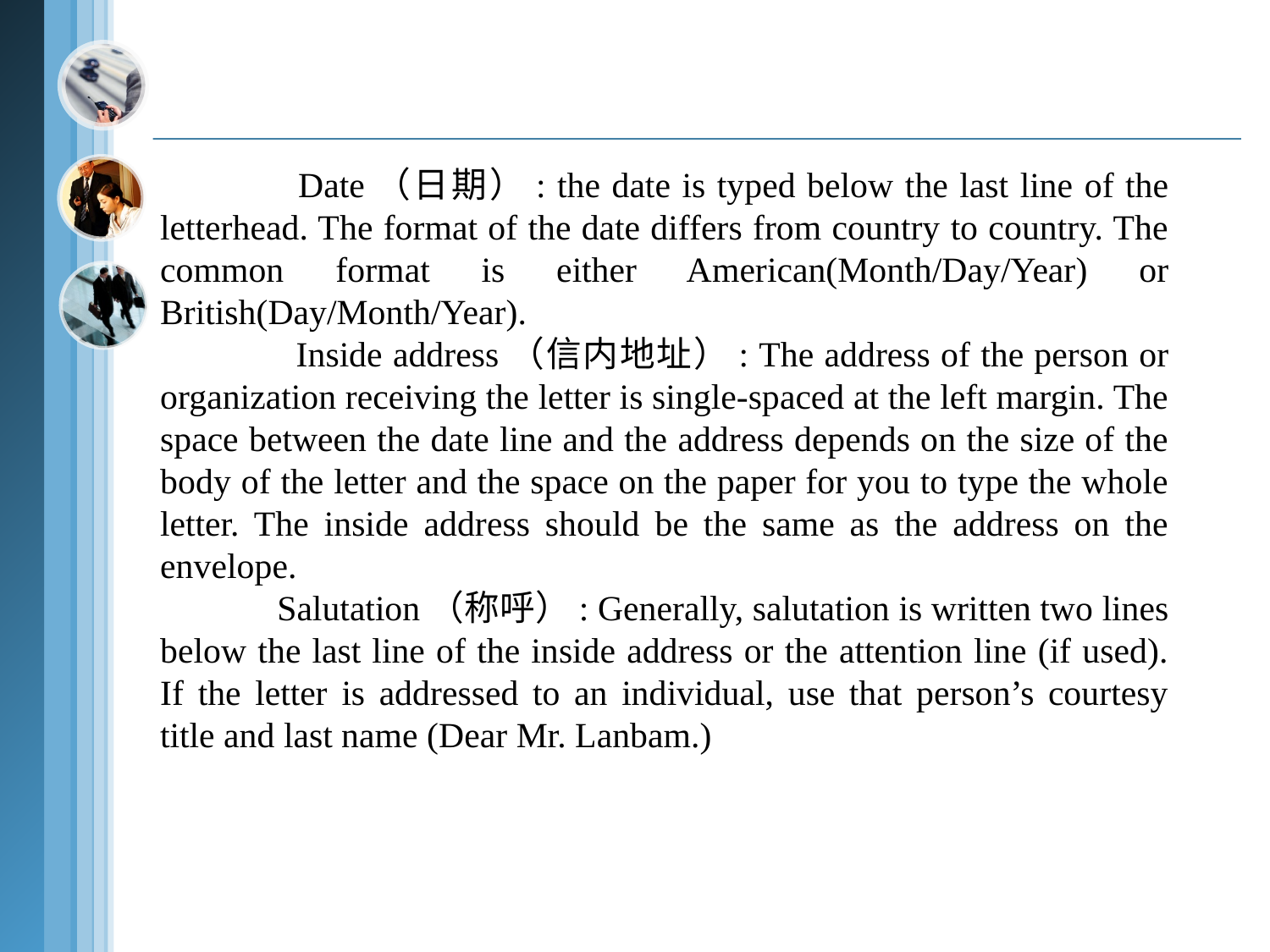

Date（日期）: the date is typed below the last line of the letterhead. The format of the date differs from country to country. The common format is either American(Month/Day/Year) or British(Day/Month/Year).
             Inside address（信内地址）: The address of the person or organization receiving the letter is single-spaced at the left margin. The space between the date line and the address depends on the size of the body of the letter and the space on the paper for you to type the whole letter. The inside address should be the same as the address on the envelope.
             Salutation（称呼）: Generally, salutation is written two lines below the last line of the inside address or the attention line (if used). If the letter is addressed to an individual, use that person’s courtesy title and last name (Dear Mr. Lanbam.)